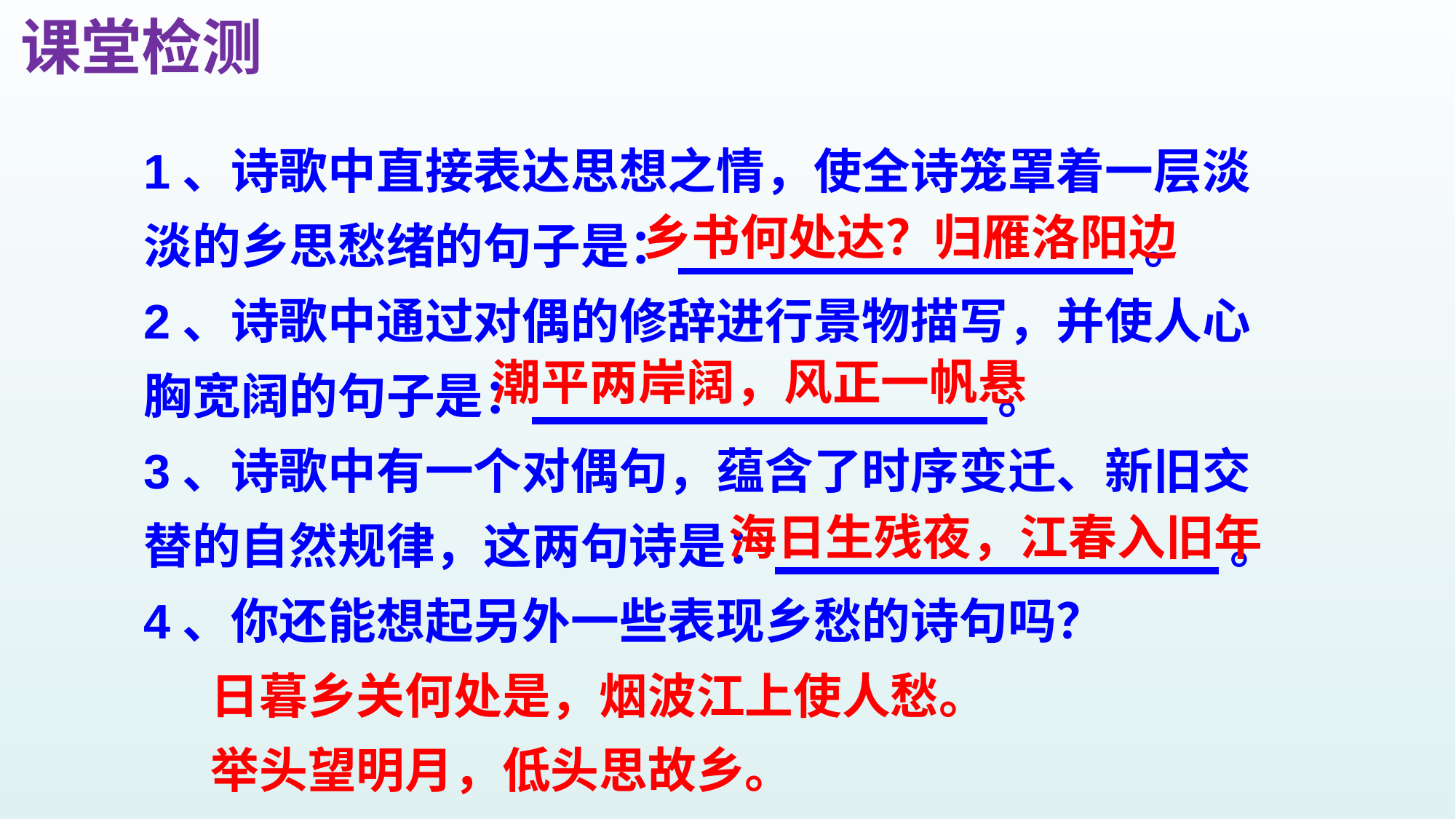

课堂检测
1、诗歌中直接表达思想之情，使全诗笼罩着一层淡淡的乡思愁绪的句子是：                                          。
2、诗歌中通过对偶的修辞进行景物描写，并使人心胸宽阔的句子是：                                          。
3、诗歌中有一个对偶句，蕴含了时序变迁、新旧交替的自然规律，这两句诗是：                                         。
4、你还能想起另外一些表现乡愁的诗句吗？
     日暮乡关何处是，烟波江上使人愁。
     举头望明月，低头思故乡。
乡书何处达？归雁洛阳边
潮平两岸阔，风正一帆悬
海日生残夜，江春入旧年